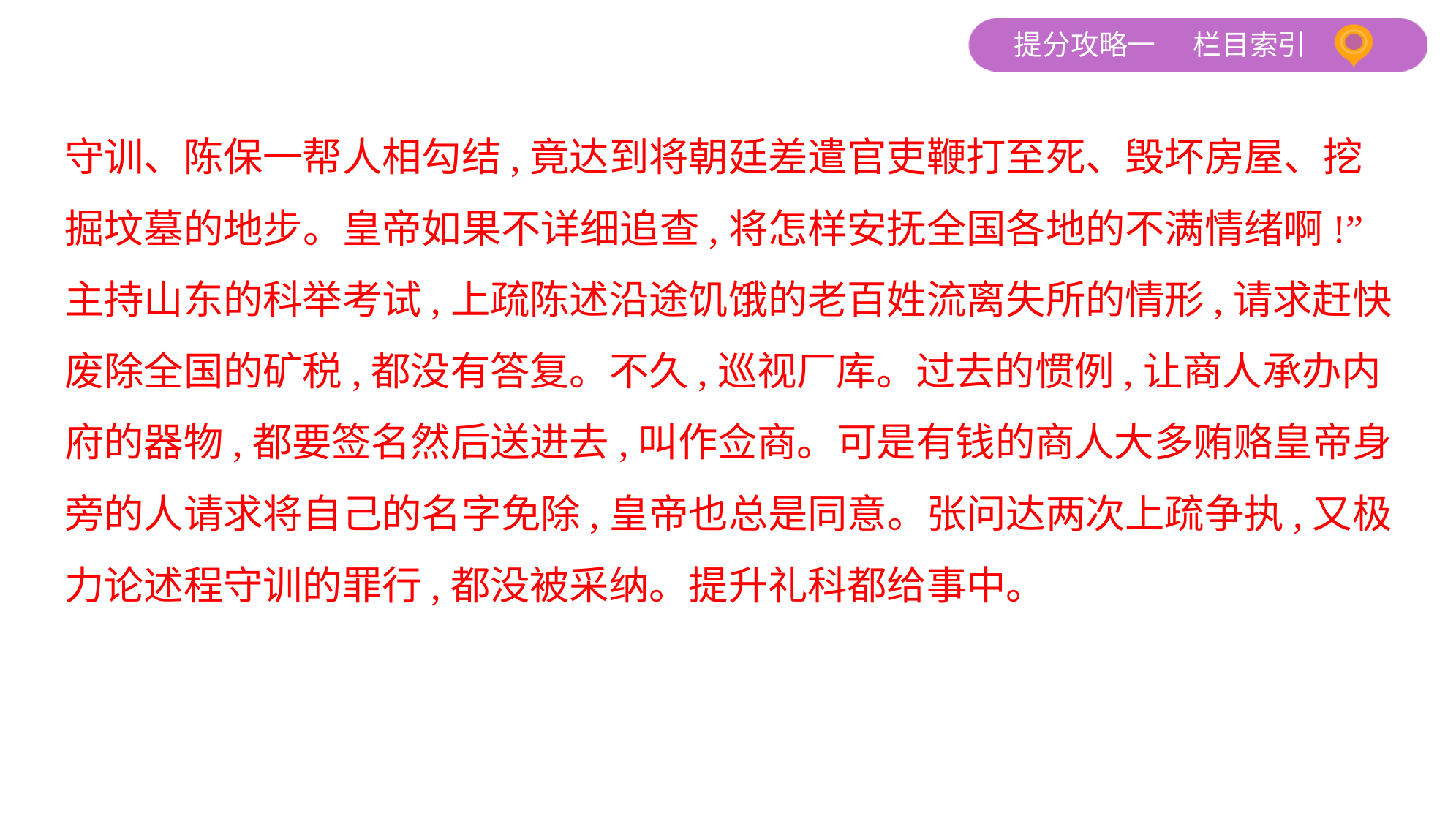

守训、陈保一帮人相勾结,竟达到将朝廷差遣官吏鞭打至死、毁坏房屋、挖
掘坟墓的地步。皇帝如果不详细追查,将怎样安抚全国各地的不满情绪啊!”
主持山东的科举考试,上疏陈述沿途饥饿的老百姓流离失所的情形,请求赶快
废除全国的矿税,都没有答复。不久,巡视厂库。过去的惯例,让商人承办内
府的器物,都要签名然后送进去,叫作佥商。可是有钱的商人大多贿赂皇帝身
旁的人请求将自己的名字免除,皇帝也总是同意。张问达两次上疏争执,又极
力论述程守训的罪行,都没被采纳。提升礼科都给事中。